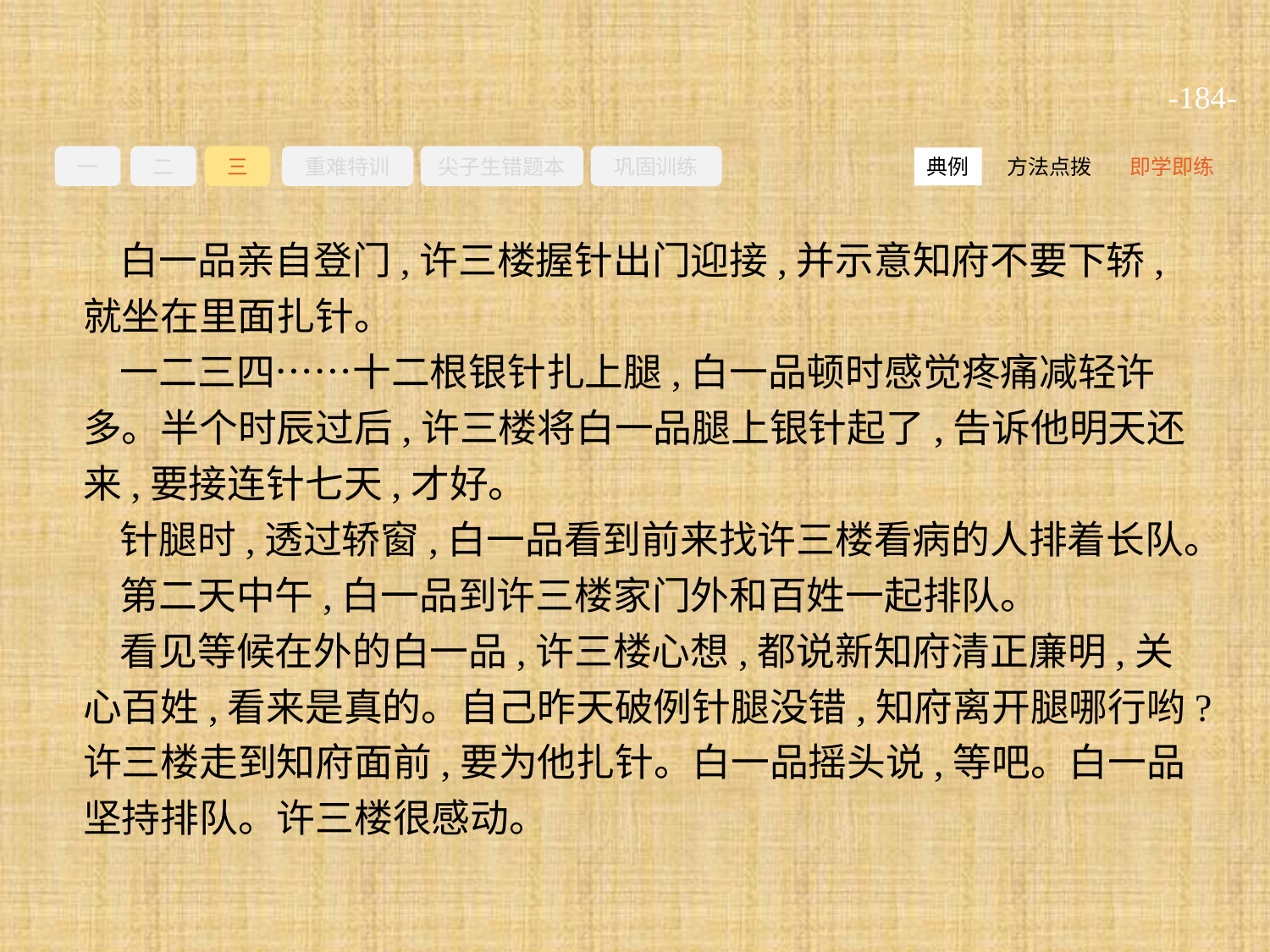

-184-
一
二
三
重难特训
尖子生错题本
巩固训练
方法点拨
即学即练
典例
白一品亲自登门,许三楼握针出门迎接,并示意知府不要下轿,就坐在里面扎针。
一二三四……十二根银针扎上腿,白一品顿时感觉疼痛减轻许多。半个时辰过后,许三楼将白一品腿上银针起了,告诉他明天还来,要接连针七天,才好。
针腿时,透过轿窗,白一品看到前来找许三楼看病的人排着长队。
第二天中午,白一品到许三楼家门外和百姓一起排队。
看见等候在外的白一品,许三楼心想,都说新知府清正廉明,关心百姓,看来是真的。自己昨天破例针腿没错,知府离开腿哪行哟?许三楼走到知府面前,要为他扎针。白一品摇头说,等吧。白一品坚持排队。许三楼很感动。